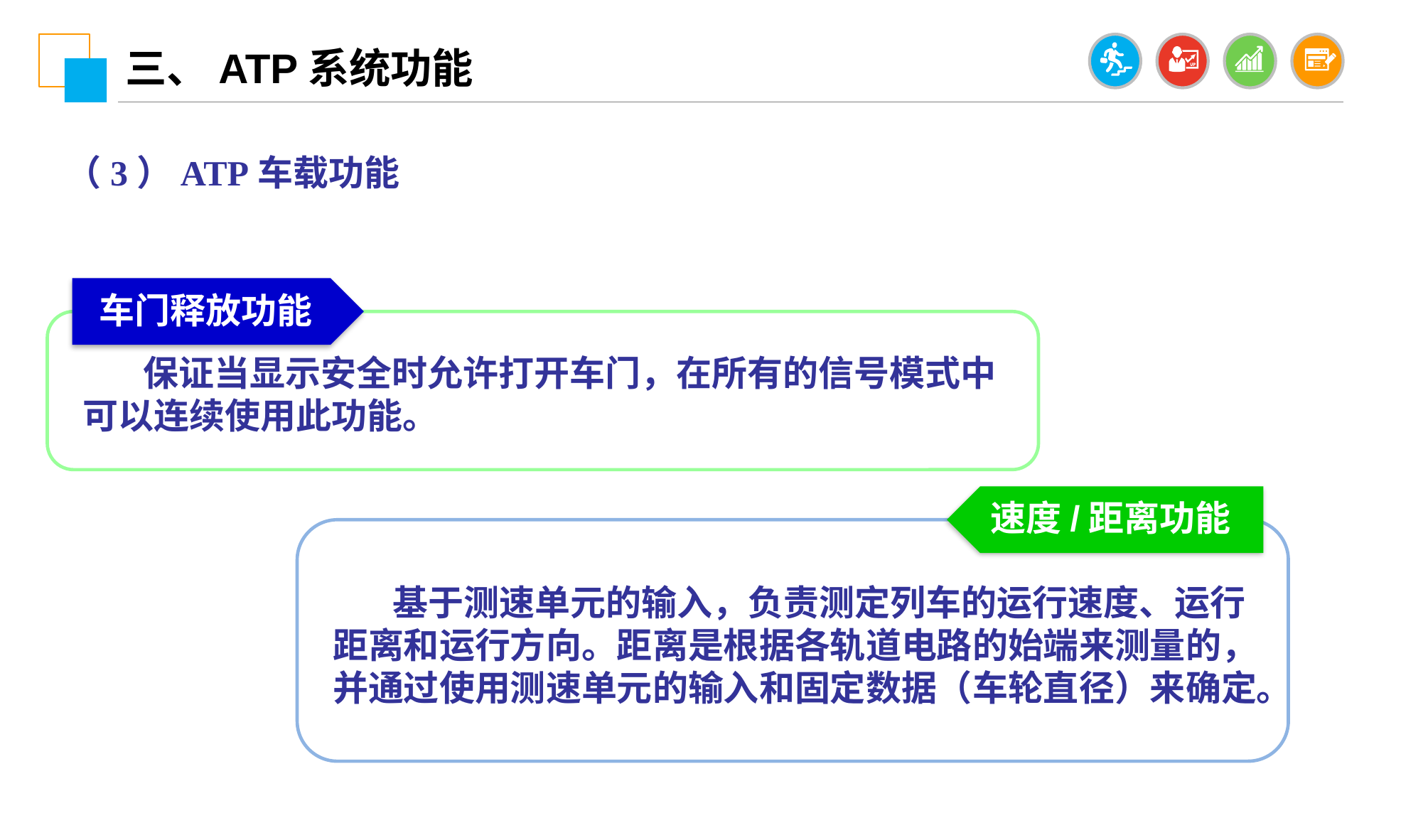

三、ATP系统功能
（3）ATP车载功能

车门释放功能

  保证当显示安全时允许打开车门，在所有的信号模式中可以连续使用此功能。

速度/距离功能

  基于测速单元的输入，负责测定列车的运行速度、运行距离和运行方向。距离是根据各轨道电路的始端来测量的，并通过使用测速单元的输入和固定数据（车轮直径）来确定。